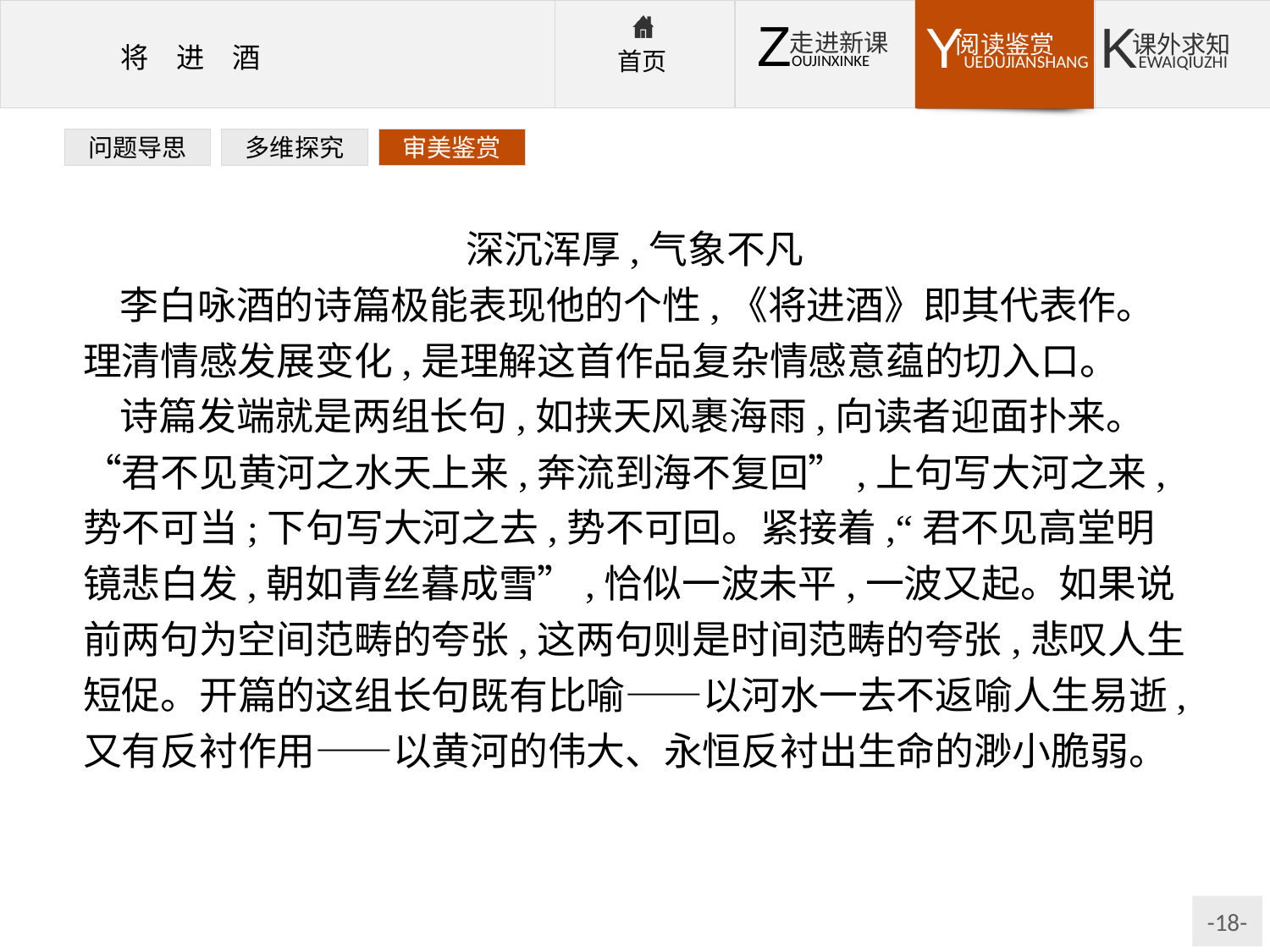

问题导思
多维探究
审美鉴赏
深沉浑厚,气象不凡
李白咏酒的诗篇极能表现他的个性,《将进酒》即其代表作。理清情感发展变化,是理解这首作品复杂情感意蕴的切入口。
诗篇发端就是两组长句,如挟天风裹海雨,向读者迎面扑来。“君不见黄河之水天上来,奔流到海不复回”,上句写大河之来,势不可当;下句写大河之去,势不可回。紧接着,“君不见高堂明镜悲白发,朝如青丝暮成雪”,恰似一波未平,一波又起。如果说前两句为空间范畴的夸张,这两句则是时间范畴的夸张,悲叹人生短促。开篇的这组长句既有比喻——以河水一去不返喻人生易逝,又有反衬作用——以黄河的伟大、永恒反衬出生命的渺小脆弱。